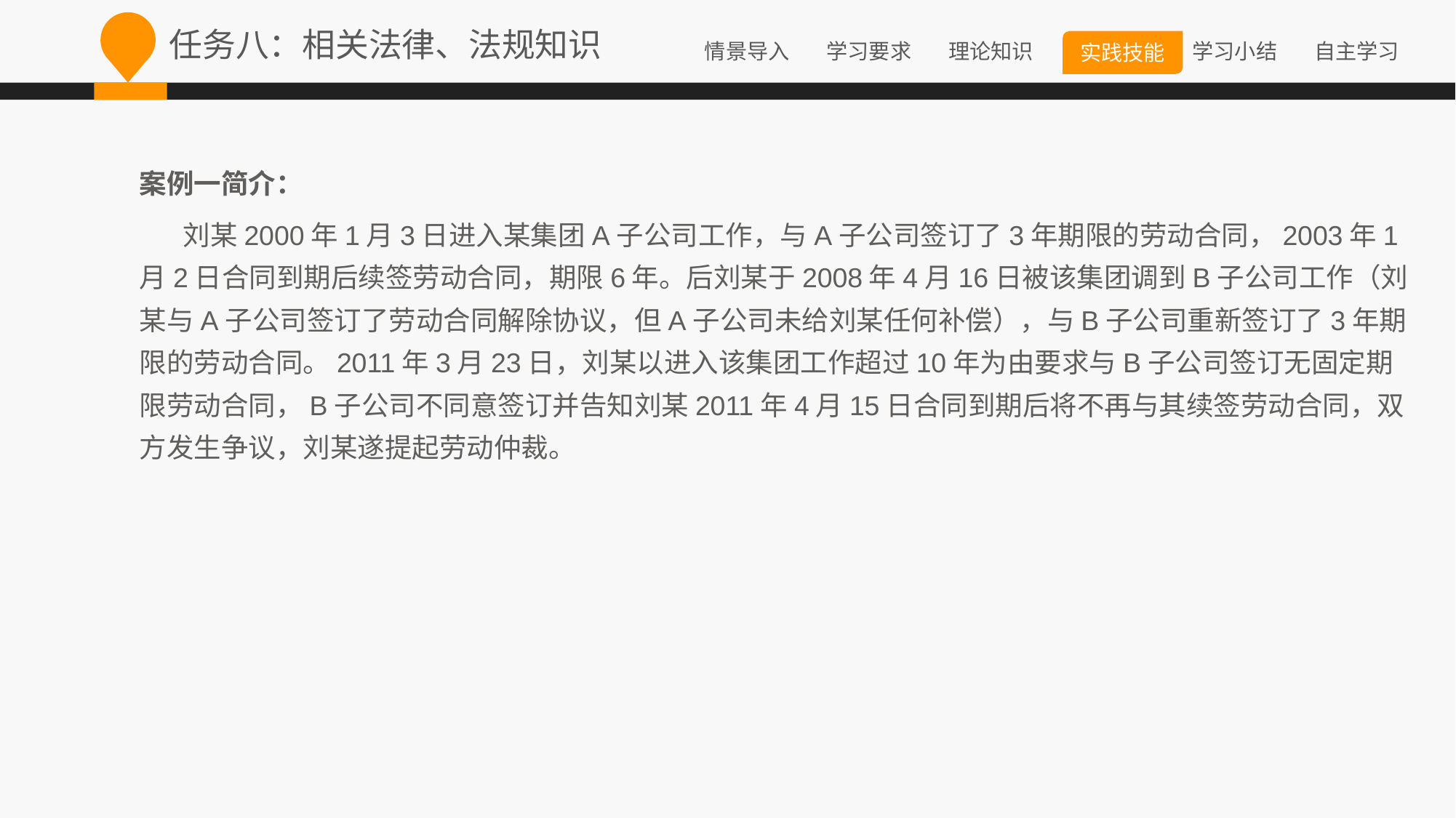

任务八：相关法律、法规知识
案例一简介：
      刘某2000年1月3日进入某集团A子公司工作，与A子公司签订了3年期限的劳动合同，2003年1月2日合同到期后续签劳动合同，期限6年。后刘某于2008年4月16日被该集团调到B子公司工作（刘某与A子公司签订了劳动合同解除协议，但A子公司未给刘某任何补偿），与B子公司重新签订了3年期限的劳动合同。2011年3月23日，刘某以进入该集团工作超过10年为由要求与B子公司签订无固定期限劳动合同，B子公司不同意签订并告知刘某2011年4月15日合同到期后将不再与其续签劳动合同，双方发生争议，刘某遂提起劳动仲裁。